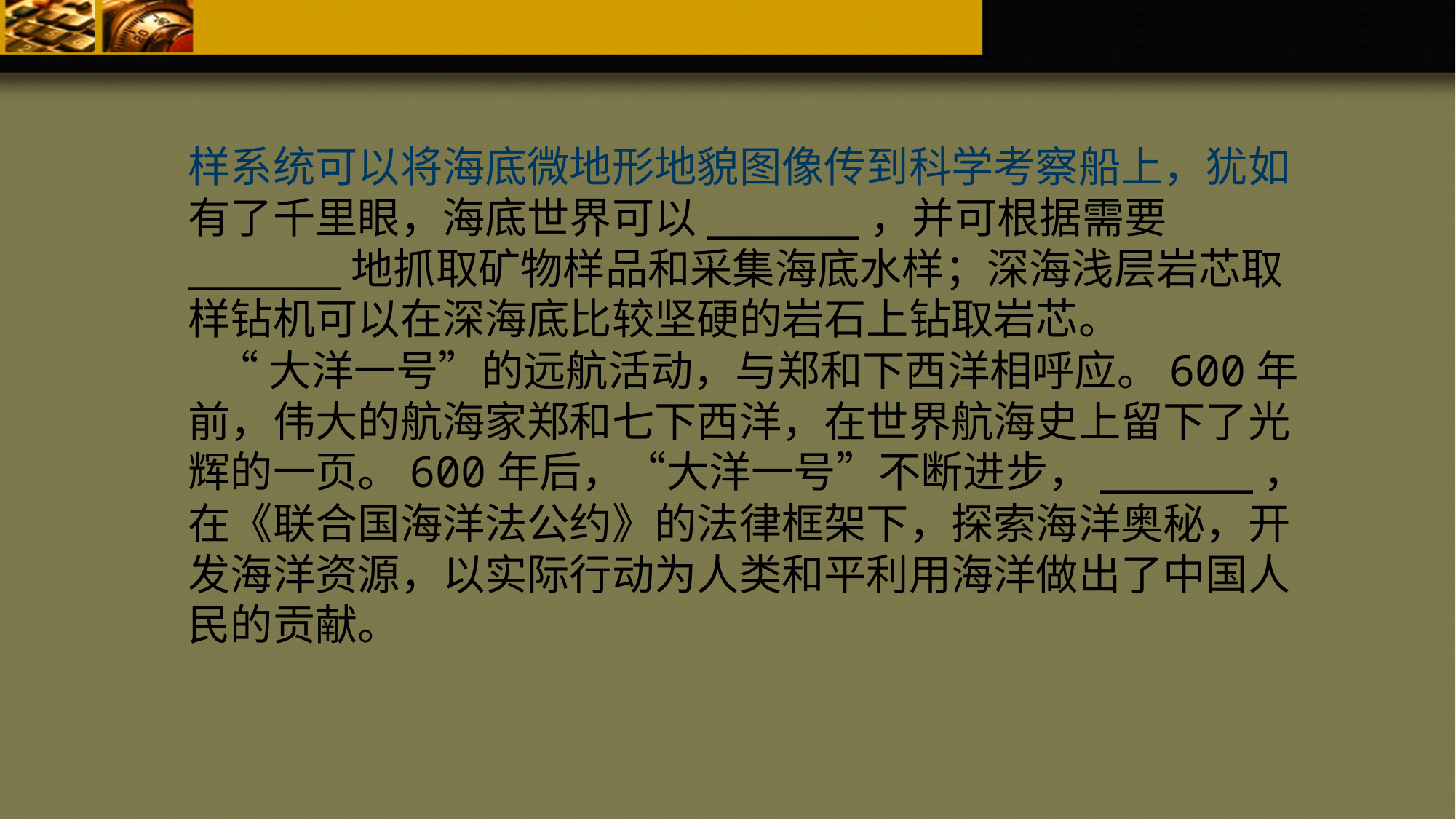

样系统可以将海底微地形地貌图像传到科学考察船上，犹如
有了千里眼，海底世界可以______，并可根据需要______地抓取矿物样品和采集海底水样；深海浅层岩芯取样钻机可以在深海底比较坚硬的岩石上钻取岩芯。
   “大洋一号”的远航活动，与郑和下西洋相呼应。600年前，伟大的航海家郑和七下西洋，在世界航海史上留下了光辉的一页。600年后，“大洋一号”不断进步，______，在《联合国海洋法公约》的法律框架下，探索海洋奥秘，开发海洋资源，以实际行动为人类和平利用海洋做出了中国人民的贡献。
5